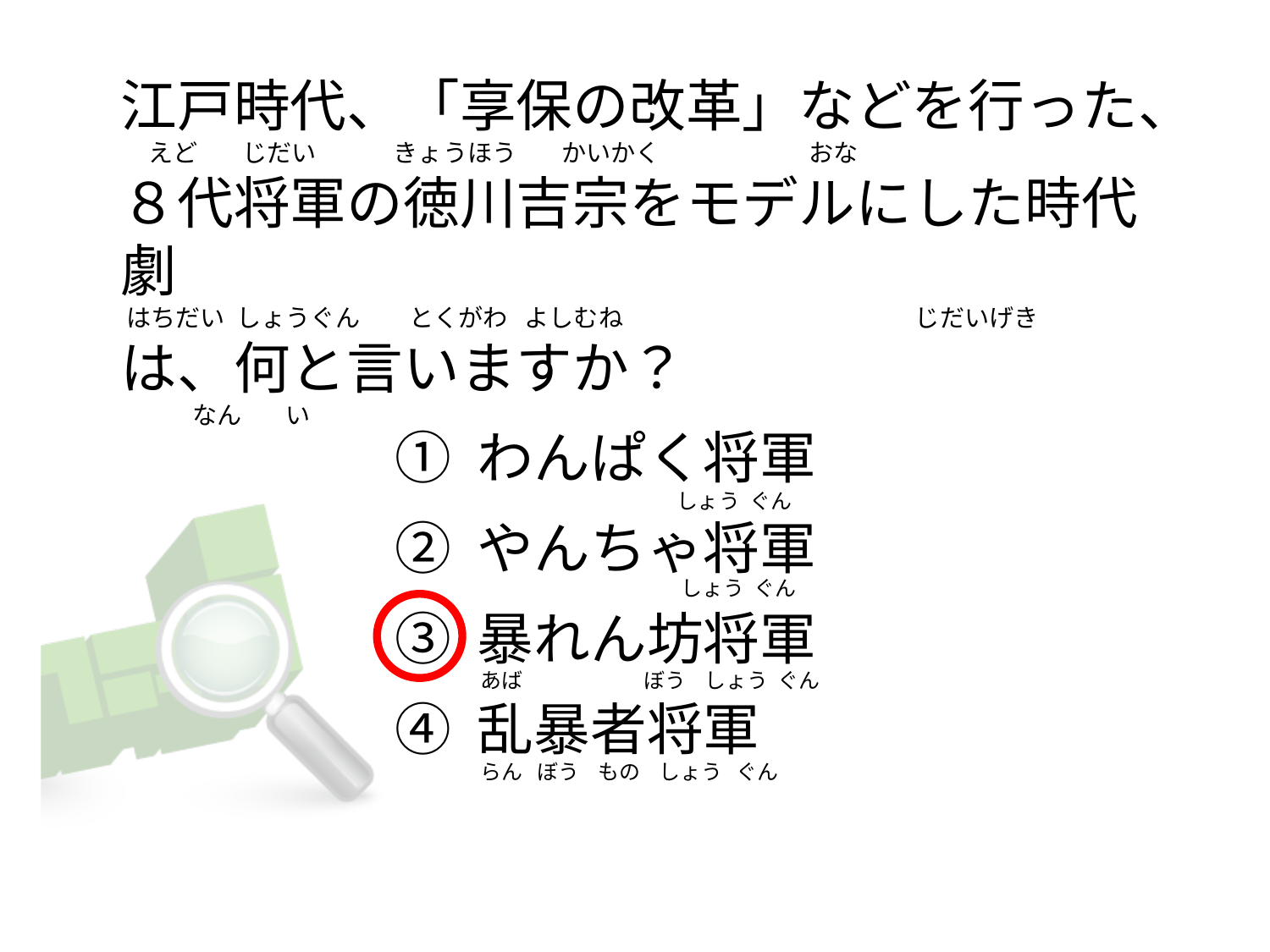

# 江戸時代、「享保の改革」などを行った、
    えど        じだい              きょうほう        かいかく                           おな
８代将軍の徳川吉宗をモデルにした時代劇
 はちだい  しょうぐん         とくがわ   よしむね                                                     じだいげき
は、何と言いますか？
             なん        い
① わんぱく将軍
② やんちゃ将軍
③ 暴れん坊将軍
④ 乱暴者将軍
                                         しょう  ぐん
                                          しょう  ぐん

あば                          ぼう    しょう  ぐん
らん   ぼう    もの    しょう   ぐん